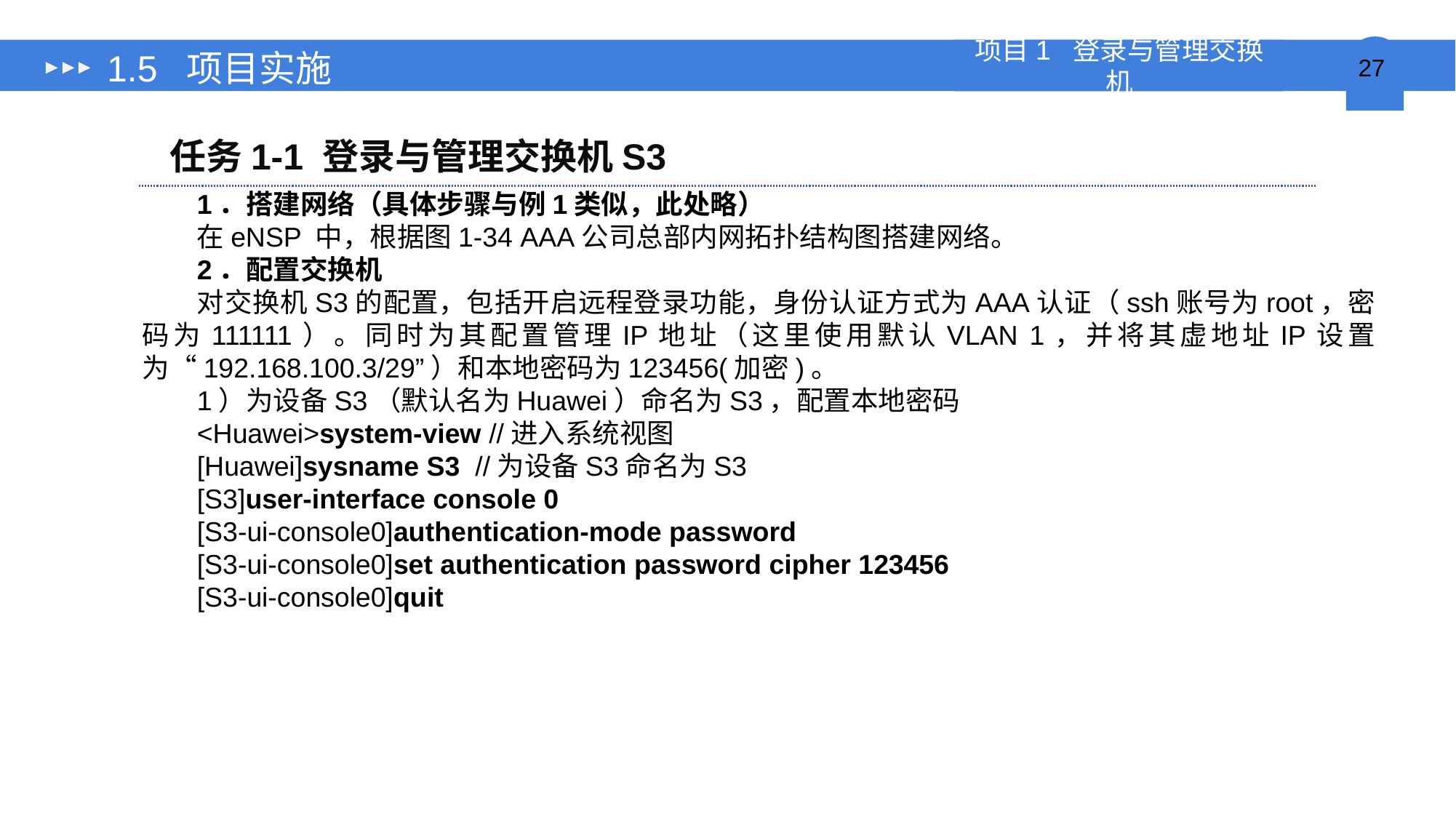

# 1.5  项目实施
任务1-1 登录与管理交换机S3
1．搭建网络（具体步骤与例1类似，此处略）
在eNSP 中，根据图1-34 AAA公司总部内网拓扑结构图搭建网络。
2．配置交换机
对交换机S3的配置，包括开启远程登录功能，身份认证方式为AAA认证（ssh账号为root，密码为111111）。同时为其配置管理IP地址（这里使用默认VLAN 1，并将其虚地址IP设置为“192.168.100.3/29”）和本地密码为123456(加密)。
1）为设备S3（默认名为Huawei）命名为S3，配置本地密码
<Huawei>system-view //进入系统视图
[Huawei]sysname S3  //为设备S3命名为S3
[S3]user-interface console 0
[S3-ui-console0]authentication-mode password
[S3-ui-console0]set authentication password cipher 123456
[S3-ui-console0]quit